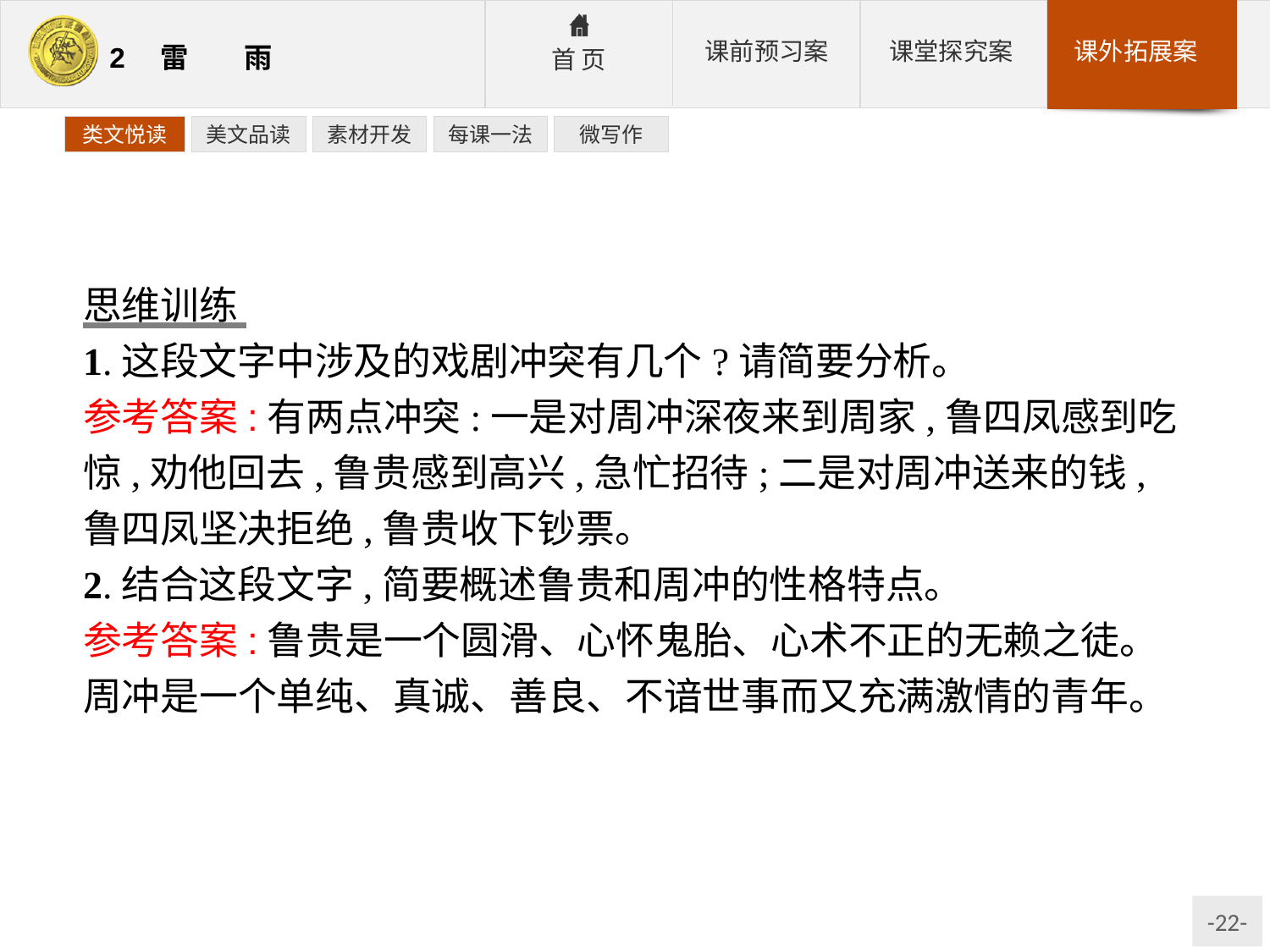

类文悦读
美文品读
素材开发
每课一法
微写作
思维训练
1.这段文字中涉及的戏剧冲突有几个?请简要分析。
参考答案:有两点冲突:一是对周冲深夜来到周家,鲁四凤感到吃惊,劝他回去,鲁贵感到高兴,急忙招待;二是对周冲送来的钱,鲁四凤坚决拒绝,鲁贵收下钞票。
2.结合这段文字,简要概述鲁贵和周冲的性格特点。
参考答案:鲁贵是一个圆滑、心怀鬼胎、心术不正的无赖之徒。周冲是一个单纯、真诚、善良、不谙世事而又充满激情的青年。